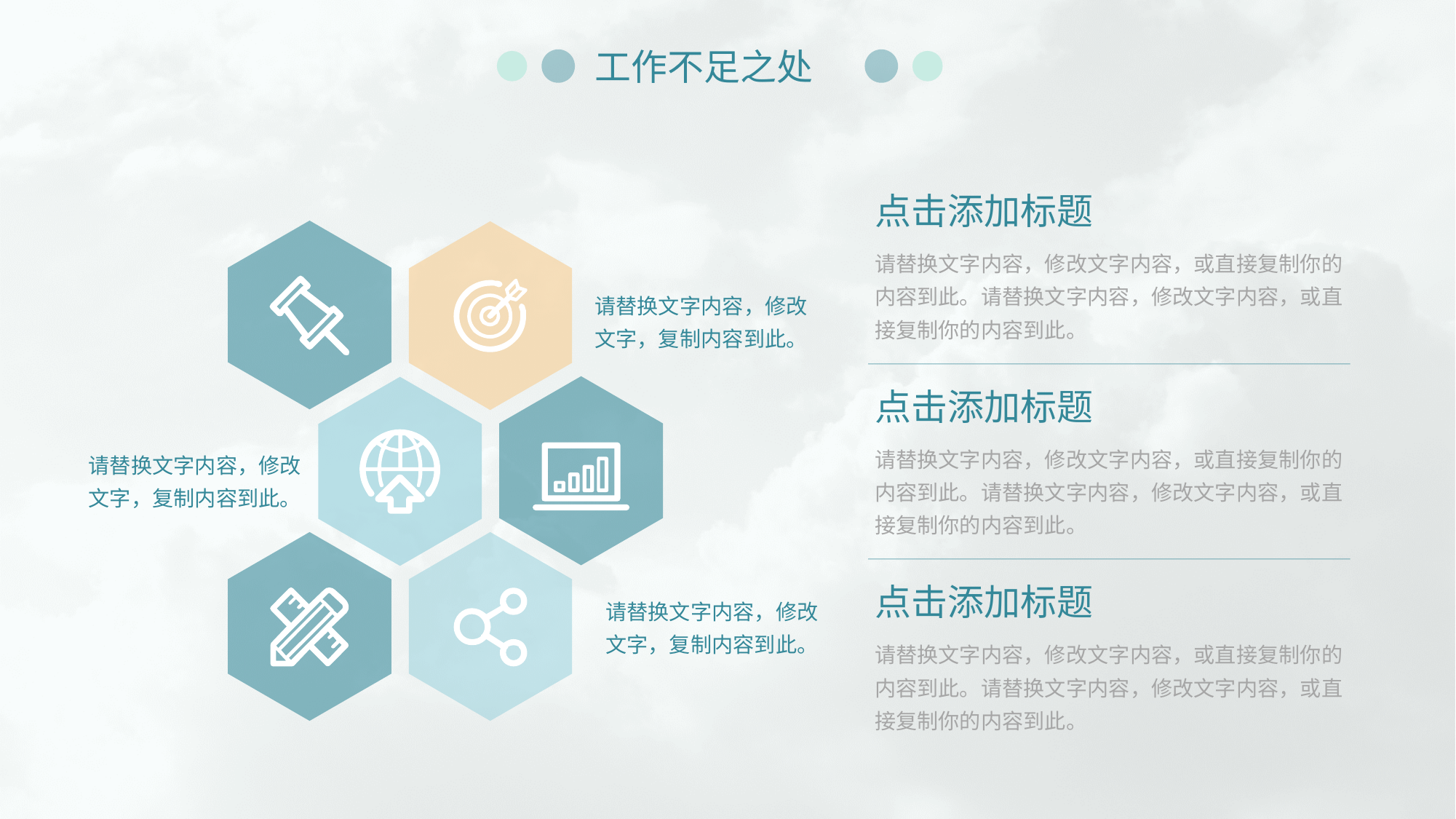

工作不足之处

点击添加标题
请替换文字内容，修改文字内容，或直接复制你的内容到此。请替换文字内容，修改文字内容，或直接复制你的内容到此。

请替换文字内容，修改文字，复制内容到此。

点击添加标题
请替换文字内容，修改文字内容，或直接复制你的内容到此。请替换文字内容，修改文字内容，或直接复制你的内容到此。
请替换文字内容，修改文字，复制内容到此。

点击添加标题
请替换文字内容，修改文字内容，或直接复制你的内容到此。请替换文字内容，修改文字内容，或直接复制你的内容到此。
请替换文字内容，修改文字，复制内容到此。